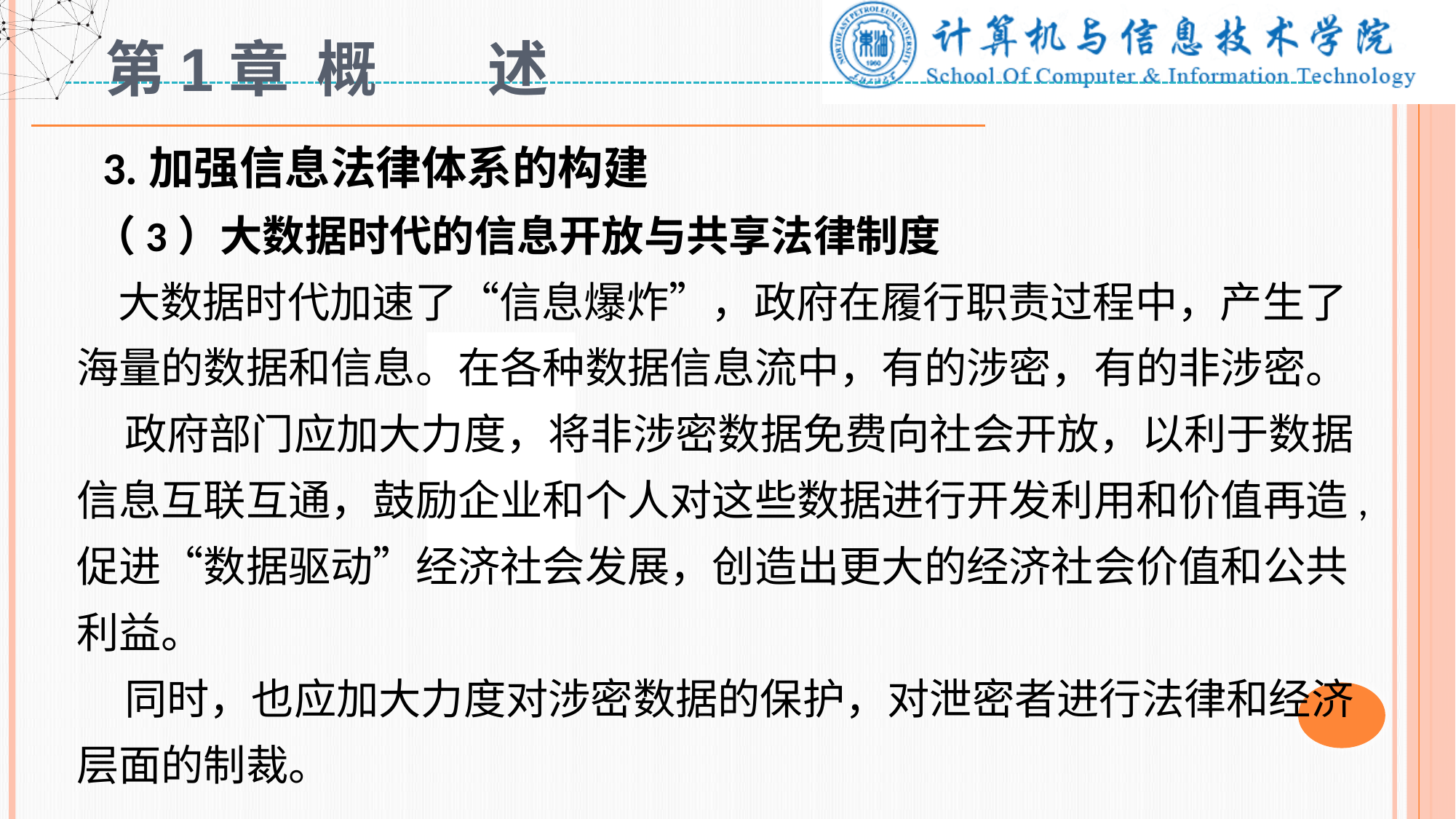

# 第1章  概        述
   3.加强信息法律体系的构建
 （3）大数据时代的信息开放与共享法律制度
    大数据时代加速了“信息爆炸”，政府在履行职责过程中，产生了海量的数据和信息。在各种数据信息流中，有的涉密，有的非涉密。
    政府部门应加大力度，将非涉密数据免费向社会开放，以利于数据信息互联互通，鼓励企业和个人对这些数据进行开发利用和价值再造,促进“数据驱动”经济社会发展，创造出更大的经济社会价值和公共利益。
    同时，也应加大力度对涉密数据的保护，对泄密者进行法律和经济层面的制裁。